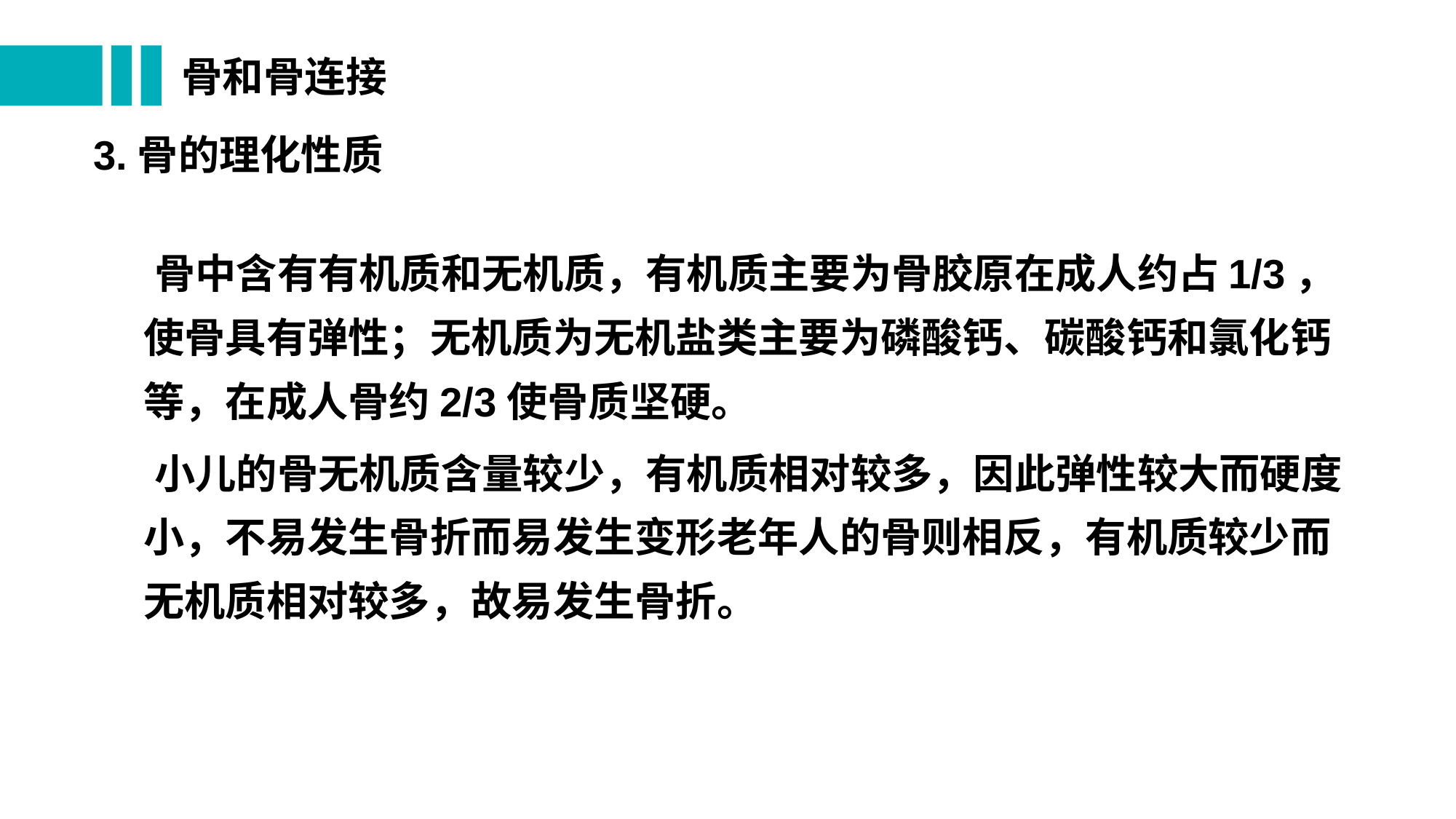

# 骨和骨连接
3.骨的理化性质
      骨中含有有机质和无机质，有机质主要为骨胶原在成人约占1/3，使骨具有弹性；无机质为无机盐类主要为磷酸钙、碳酸钙和氯化钙等，在成人骨约2/3使骨质坚硬。
      小儿的骨无机质含量较少，有机质相对较多，因此弹性较大而硬度小，不易发生骨折而易发生变形老年人的骨则相反，有机质较少而无机质相对较多，故易发生骨折。